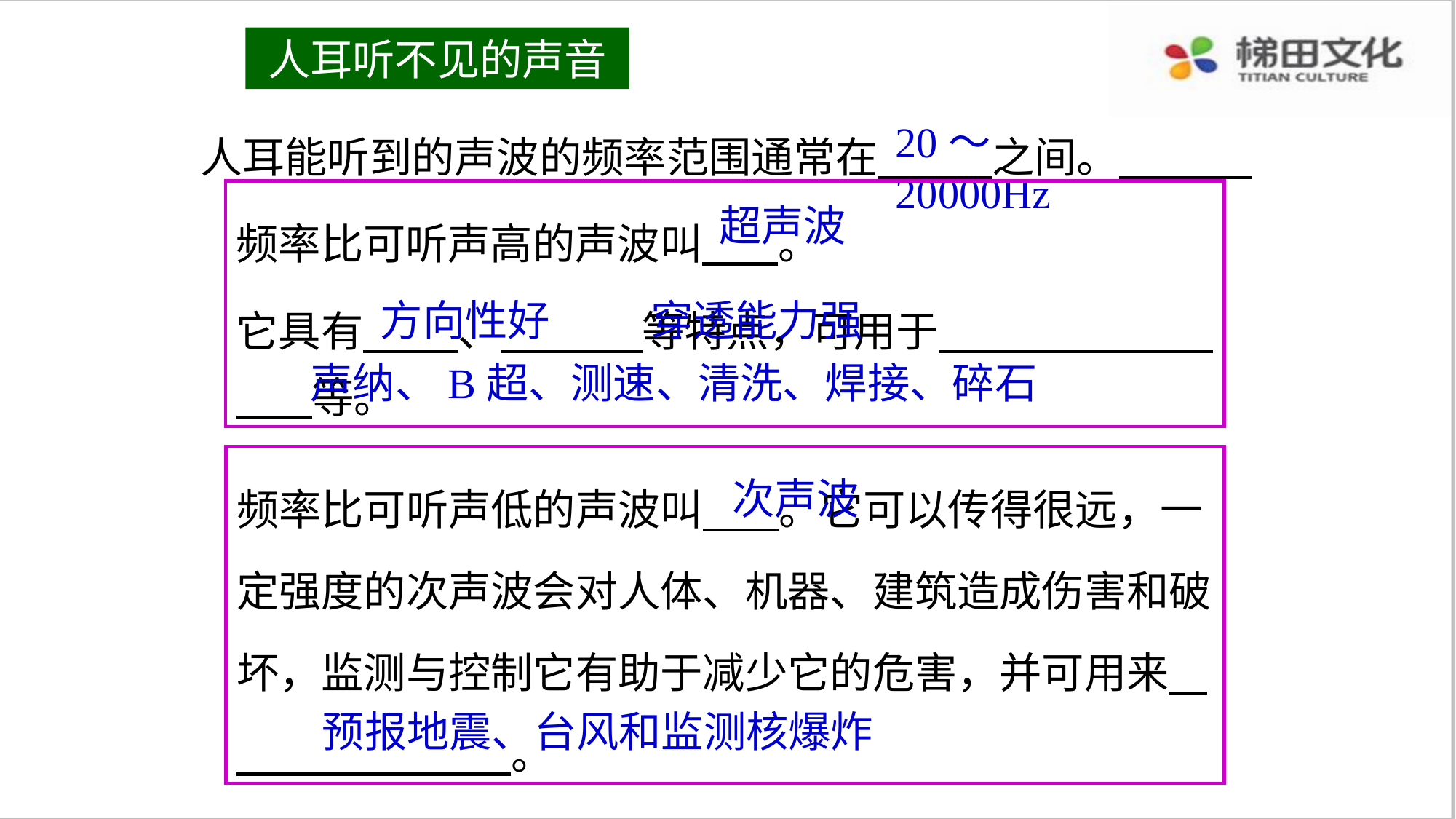

人耳听不见的声音
人耳能听到的声波的频率范围通常在            之间。
20～20000Hz
频率比可听声高的声波叫        。
它具有          、               等特点，可用于                                      等。
超声波
方向性好
穿透能力强
声纳、B超、测速、清洗、焊接、碎石
频率比可听声低的声波叫        。它可以传得很远，一定强度的次声波会对人体、机器、建筑造成伤害和破坏，监测与控制它有助于减少它的危害，并可用来                                  。
次声波
预报地震、台风和监测核爆炸